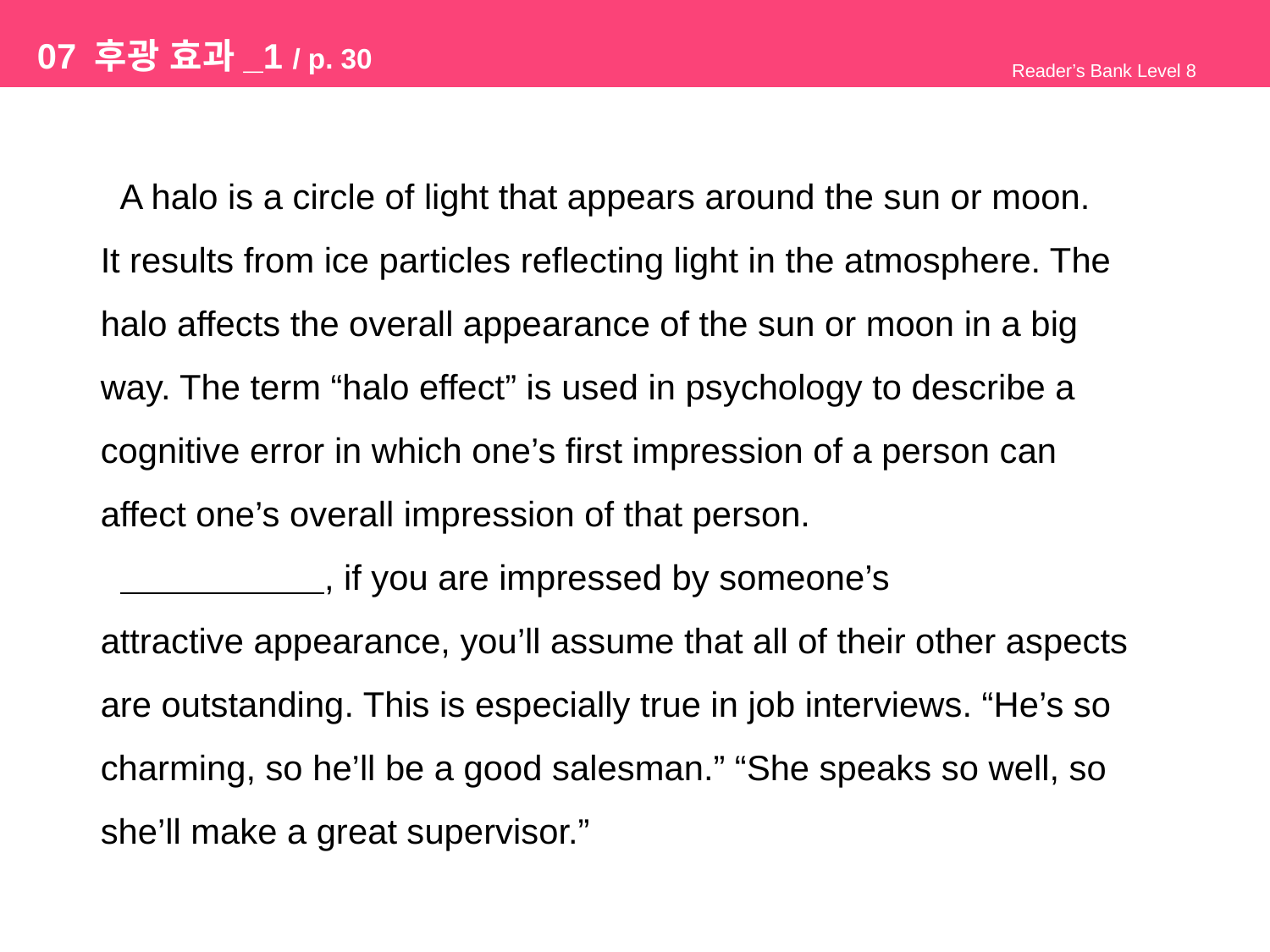

# 07 후광 효과_1 / p. 30
Reader’s Bank Level 8

  A halo is a circle of light that appears around the sun or moon.
It results from ice particles reflecting light in the atmosphere. The
halo affects the overall appearance of the sun or moon in a big
way. The term “halo effect” is used in psychology to describe a
cognitive error in which one’s first impression of a person can
affect one’s overall impression of that person.
                       , if you are impressed by someone’s
attractive appearance, you’ll assume that all of their other aspects
are outstanding. This is especially true in job interviews. “He’s so
charming, so he’ll be a good salesman.” “She speaks so well, so
she’ll make a great supervisor.”